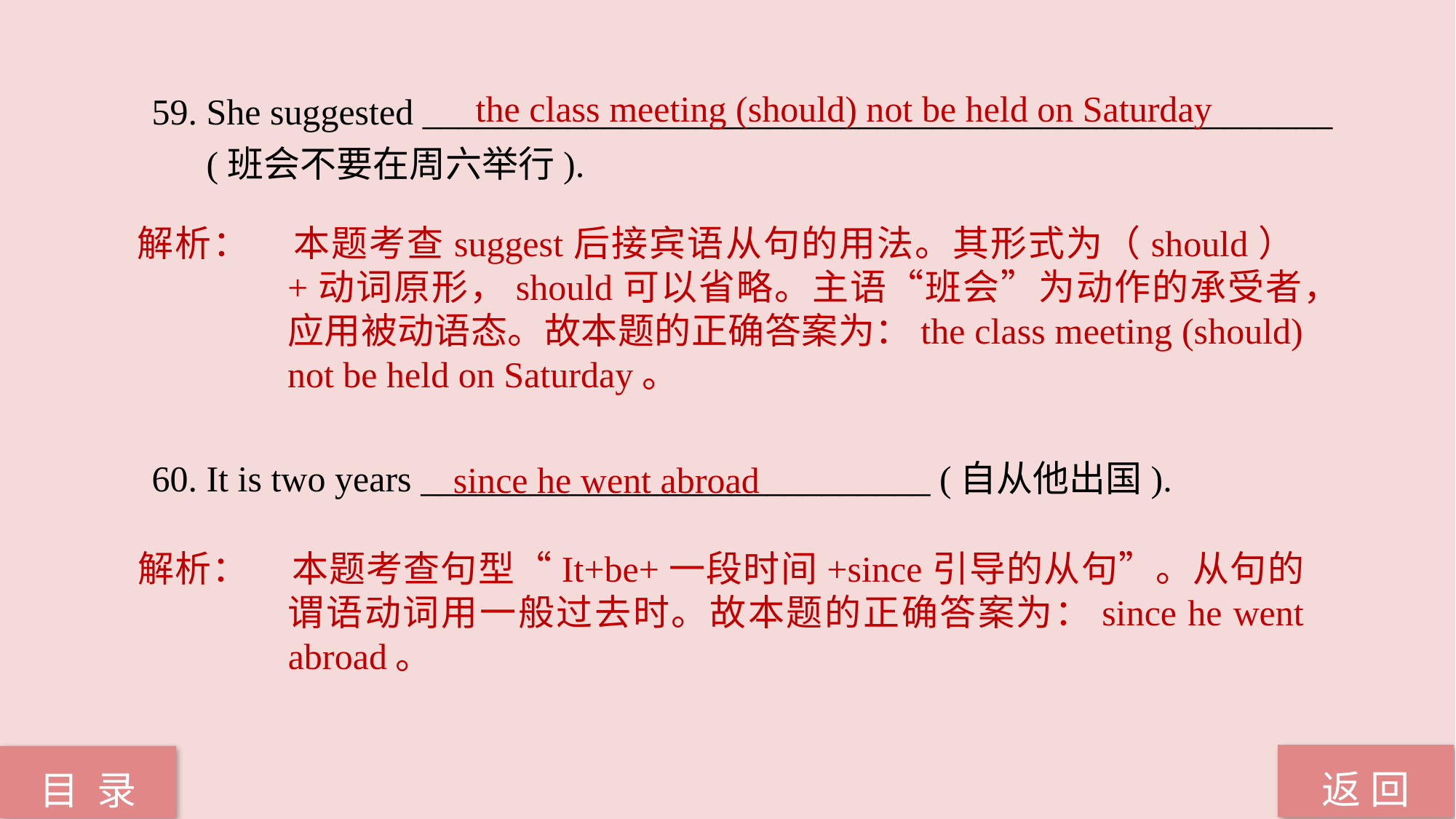

the class meeting (should) not be held on Saturday
59. She suggested __________________________________________________
      (班会不要在周六举行).

60. It is two years ____________________________ (自从他出国).
解析：	本题考查suggest后接宾语从句的用法。其形式为（should）+动词原形，should可以省略。主语“班会”为动作的承受者，应用被动语态。故本题的正确答案为：the class meeting (should) not be held on Saturday。

since he went abroad
解析：	本题考查句型“It+be+一段时间+since引导的从句”。从句的谓语动词用一般过去时。故本题的正确答案为：since he went abroad。
返 回